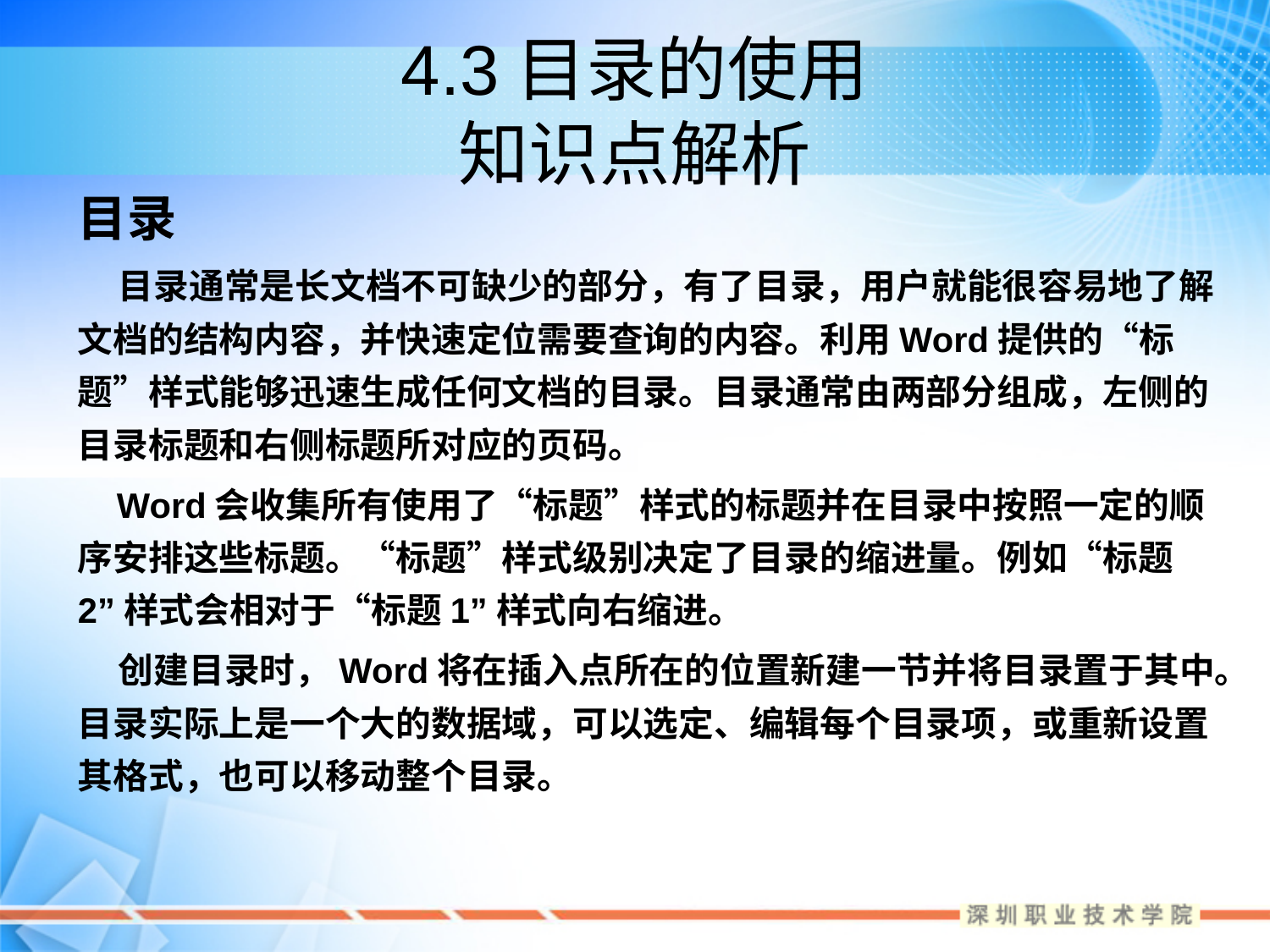

# 4.3目录的使用 知识点解析

目录
    目录通常是长文档不可缺少的部分，有了目录，用户就能很容易地了解文档的结构内容，并快速定位需要查询的内容。利用Word提供的“标题”样式能够迅速生成任何文档的目录。目录通常由两部分组成，左侧的目录标题和右侧标题所对应的页码。
    Word会收集所有使用了“标题”样式的标题并在目录中按照一定的顺序安排这些标题。“标题”样式级别决定了目录的缩进量。例如“标题2”样式会相对于“标题1”样式向右缩进。
    创建目录时，Word将在插入点所在的位置新建一节并将目录置于其中。目录实际上是一个大的数据域，可以选定、编辑每个目录项，或重新设置其格式，也可以移动整个目录。